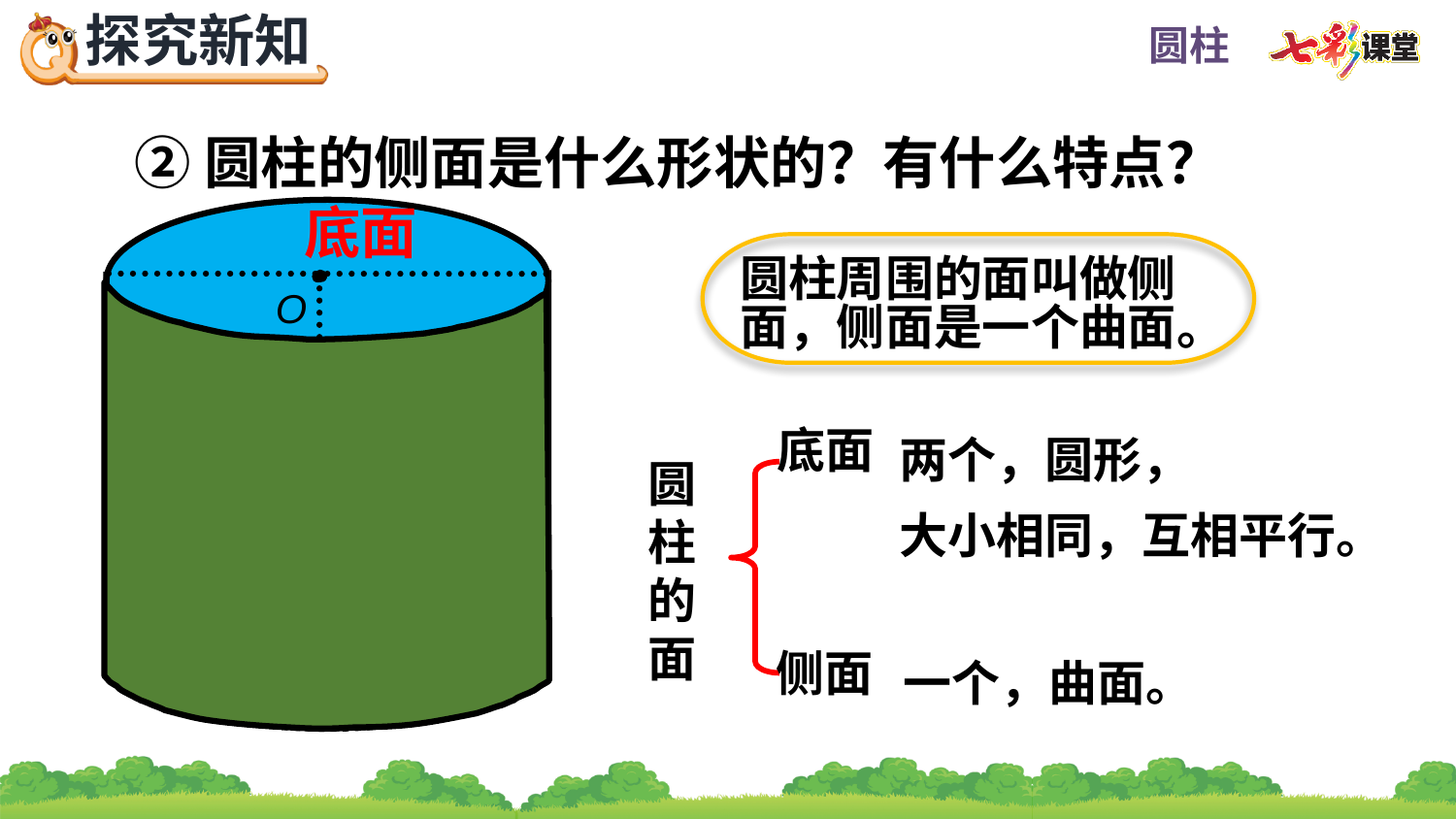

②圆柱的侧面是什么形状的？有什么特点？

底面

圆柱周围的面叫做侧
面，侧面是一个曲面。

O

侧面
  两个，圆形，
  大小相同，互相平行。
底面
圆柱的面

侧面
  一个，曲面。
O

底面